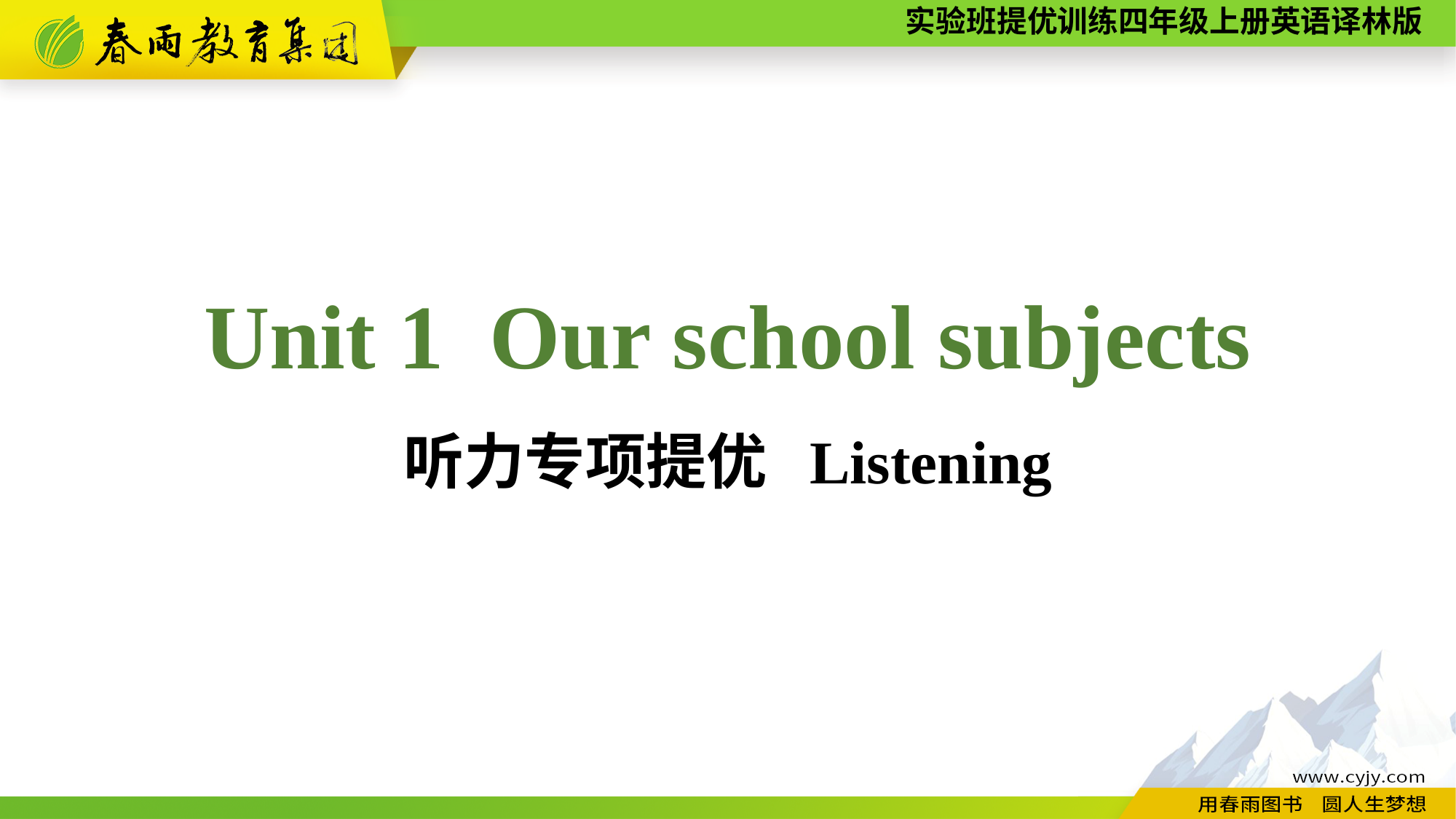

Unit 1  Our school subjects
听力专项提优  Listening